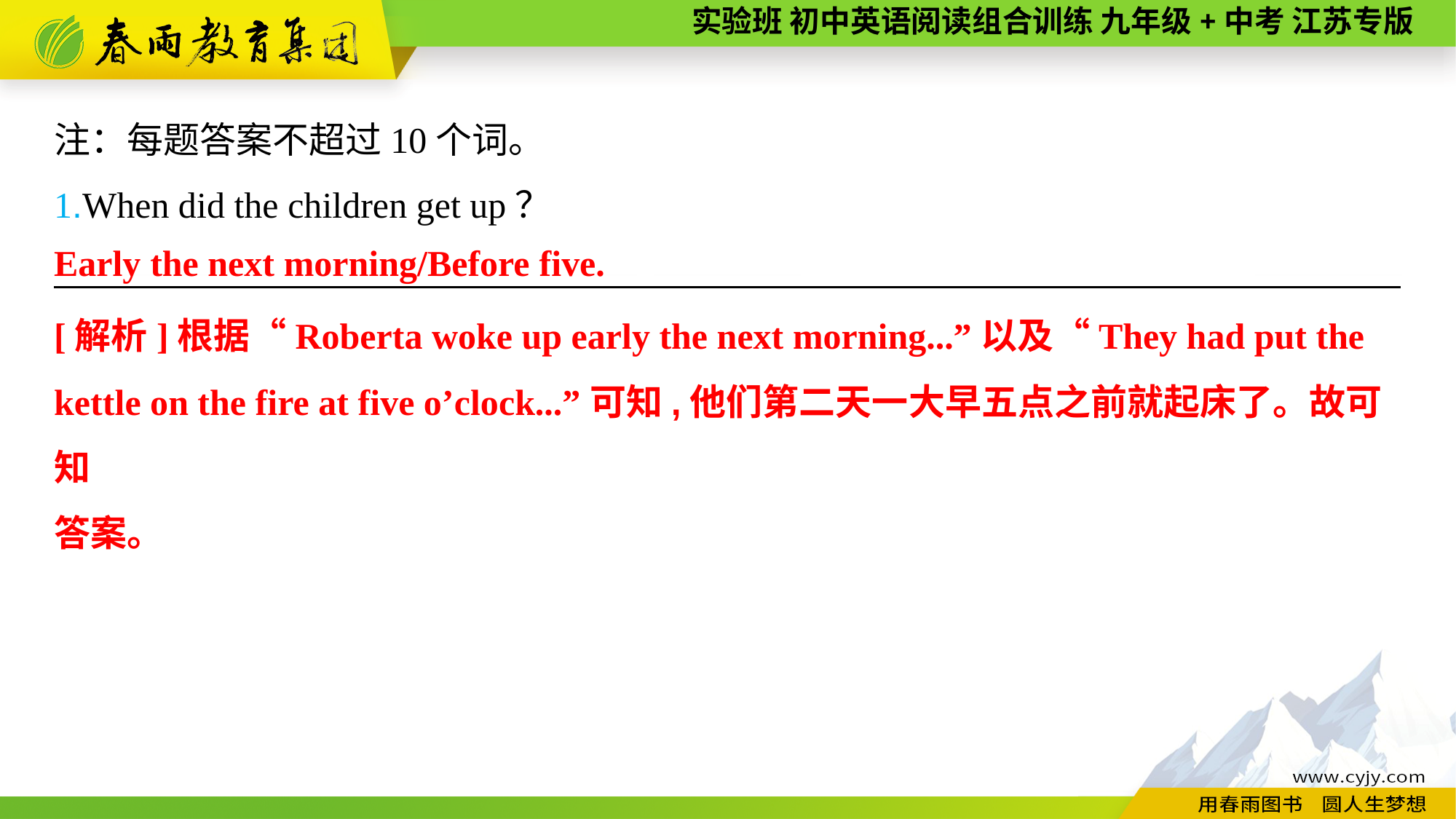

注：每题答案不超过10个词。
1.When did the children get up？
————————                        ——  ————                                                  ————
Early the next morning/Before five.
[解析]根据“Roberta woke up early the next morning...”以及“They had put the kettle on the fire at five o’clock...”可知,他们第二天一大早五点之前就起床了。故可知
答案。